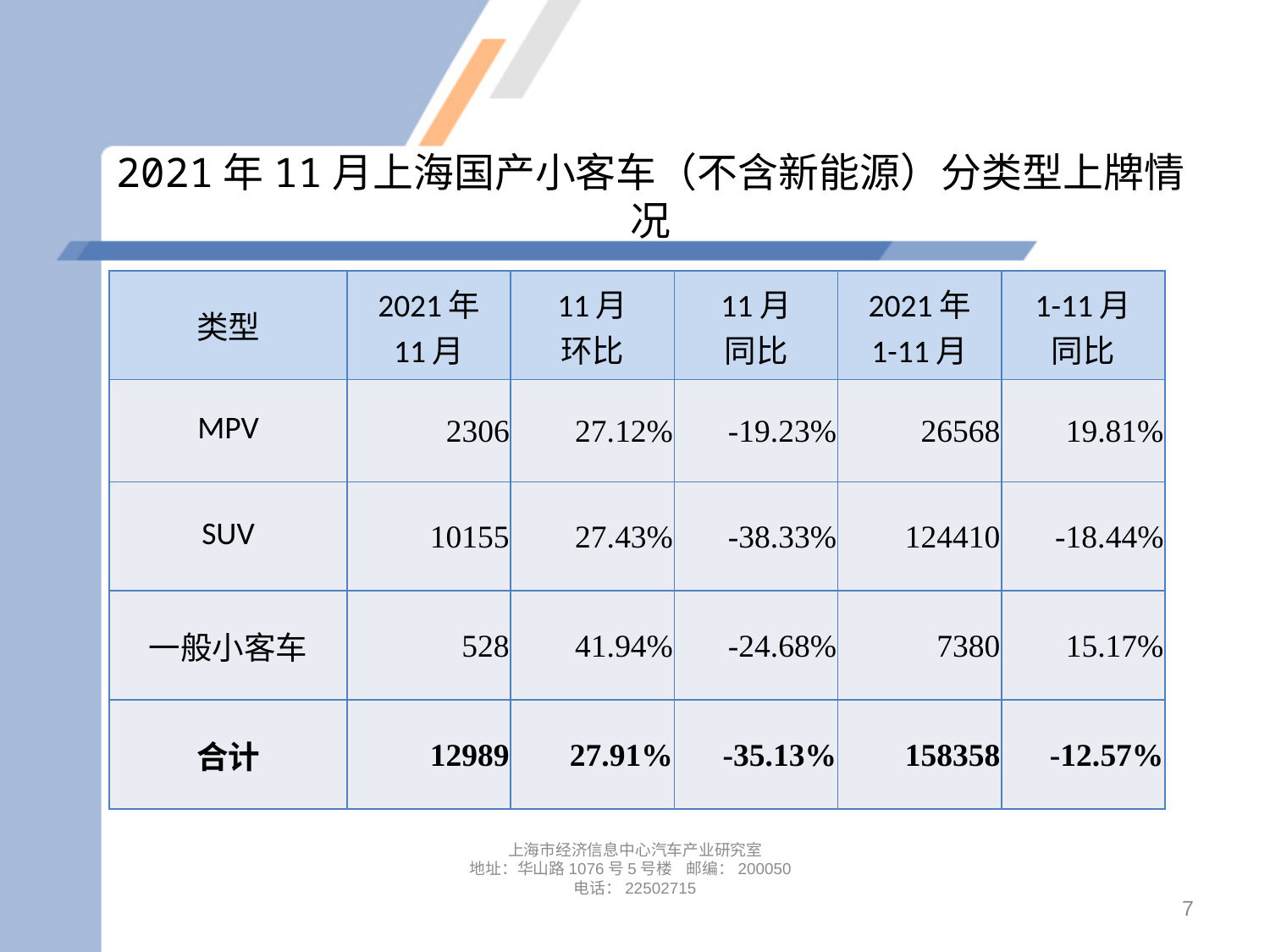

# 2021年11月上海国产小客车（不含新能源）分类型上牌情况
| 类型 | 2021年 11月 | 11月 环比 | 11月 同比 | 2021年 1-11月 | 1-11月 同比 |
| --- | --- | --- | --- | --- | --- |
| MPV | 2306 | 27.12% | -19.23% | 26568 | 19.81% |
| SUV | 10155 | 27.43% | -38.33% | 124410 | -18.44% |
| 一般小客车 | 528 | 41.94% | -24.68% | 7380 | 15.17% |
| 合计 | 12989 | 27.91% | -35.13% | 158358 | -12.57% |
上海市经济信息中心汽车产业研究室
地址：华山路1076号5号楼    邮编：200050
电话：22502715

7